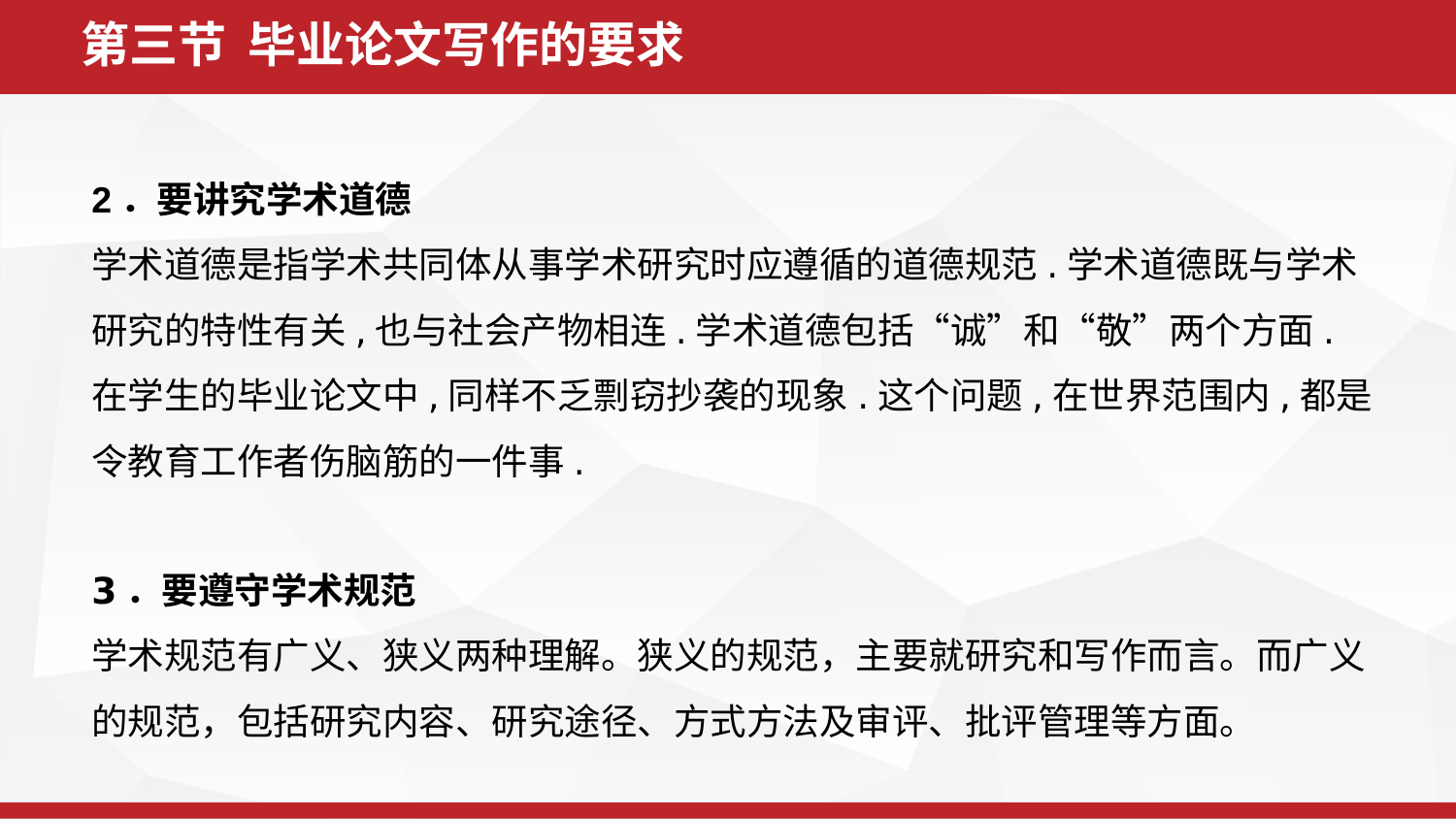

第三节  毕业论文写作的要求
2．要讲究学术道德
学术道德是指学术共同体从事学术研究时应遵循的道德规范.学术道德既与学术研究的特性有关,也与社会产物相连.学术道德包括“诚”和“敬”两个方面.在学生的毕业论文中,同样不乏剽窃抄袭的现象.这个问题,在世界范围内,都是令教育工作者伤脑筋的一件事.
3．要遵守学术规范
学术规范有广义、狭义两种理解。狭义的规范，主要就研究和写作而言。而广义的规范，包括研究内容、研究途径、方式方法及审评、批评管理等方面。